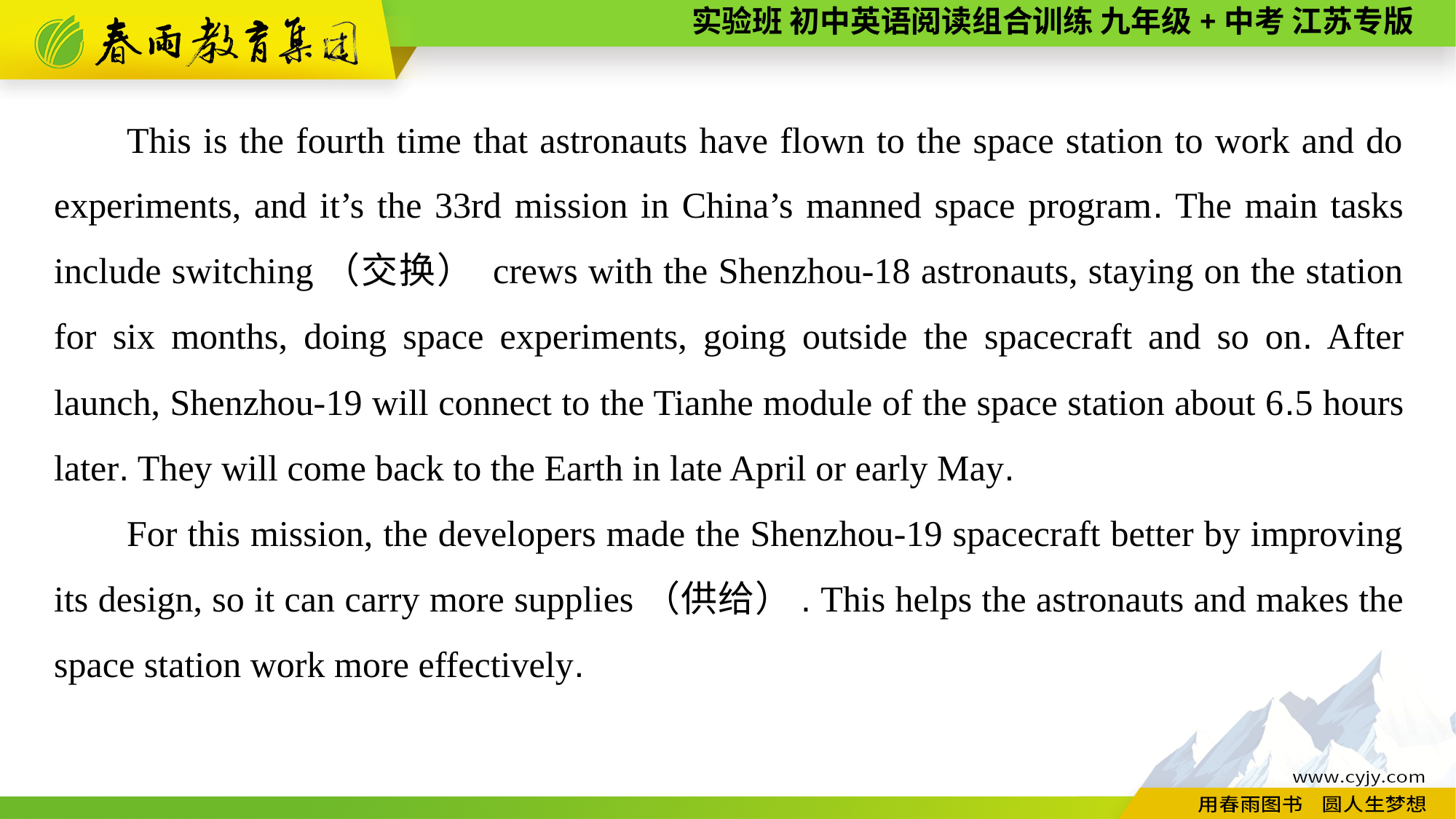

This is the fourth time that astronauts have flown to the space station to work and do experiments, and it’s the 33rd mission in China’s manned space program. The main tasks include switching（交换） crews with the Shenzhou-18 astronauts, staying on the station for six months, doing space experiments, going outside the spacecraft and so on. After launch, Shenzhou-19 will connect to the Tianhe module of the space station about 6.5 hours later. They will come back to the Earth in late April or early May.
For this mission, the developers made the Shenzhou-19 spacecraft better by improving its design, so it can carry more supplies（供给）. This helps the astronauts and makes the space station work more effectively.